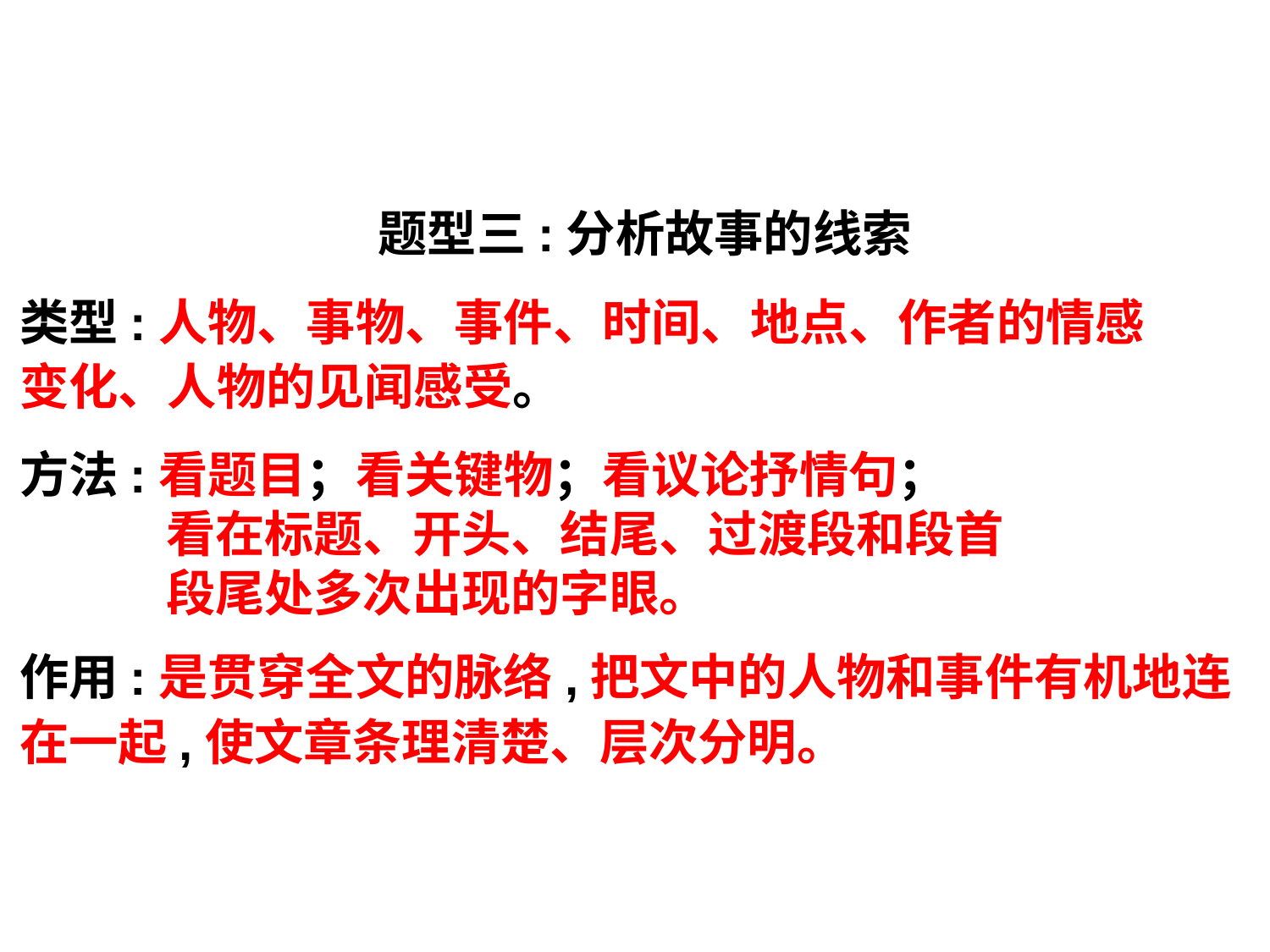

题型三:分析故事的线索
类型:人物、事物、事件、时间、地点、作者的情感变化、人物的见闻感受。
方法:看题目；看关键物；看议论抒情句；
            看在标题、开头、结尾、过渡段和段首
            段尾处多次出现的字眼。
作用:是贯穿全文的脉络,把文中的人物和事件有机地连在一起,使文章条理清楚、层次分明。